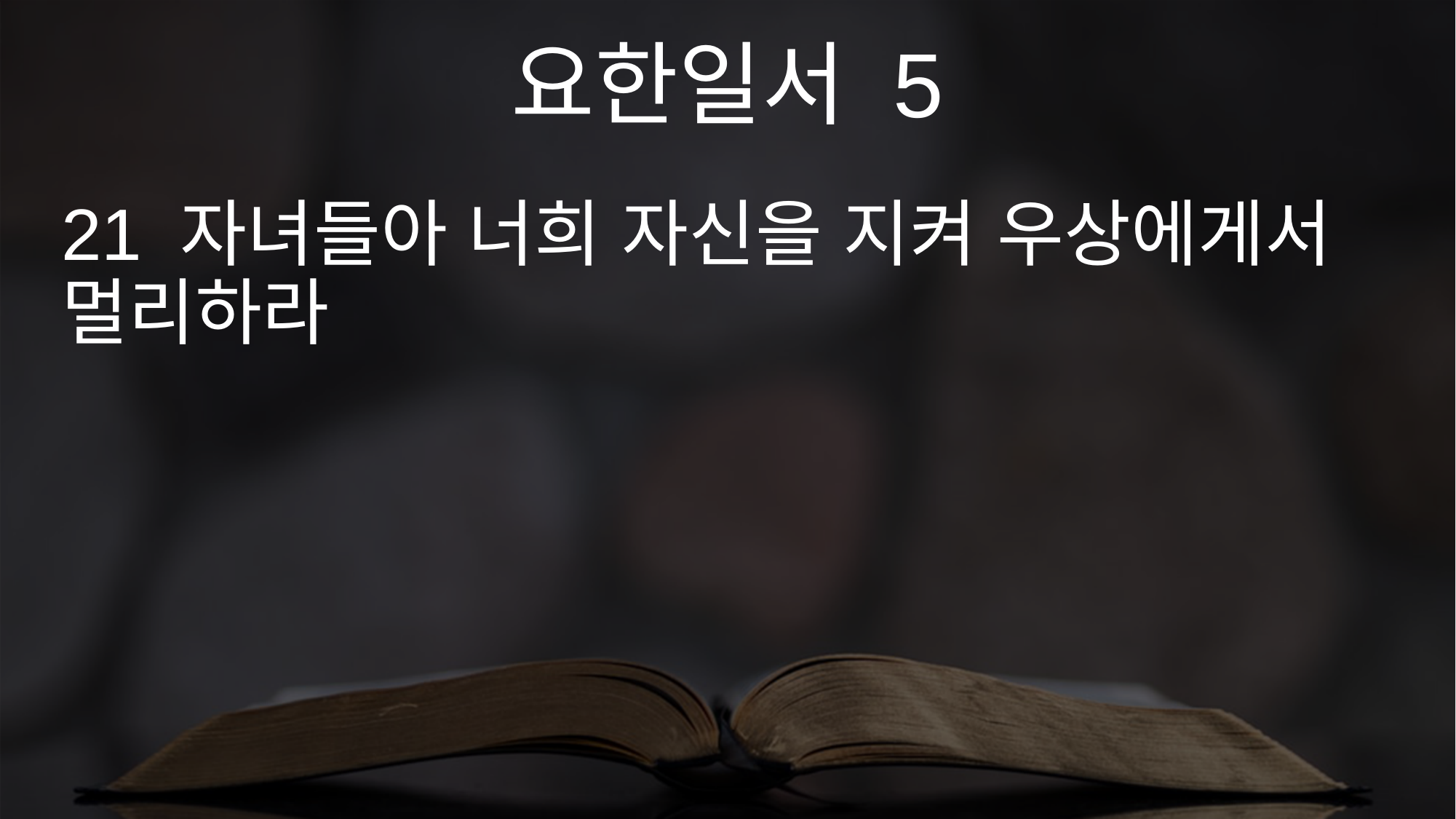

요한일서 5
21 자녀들아 너희 자신을 지켜 우상에게서 멀리하라